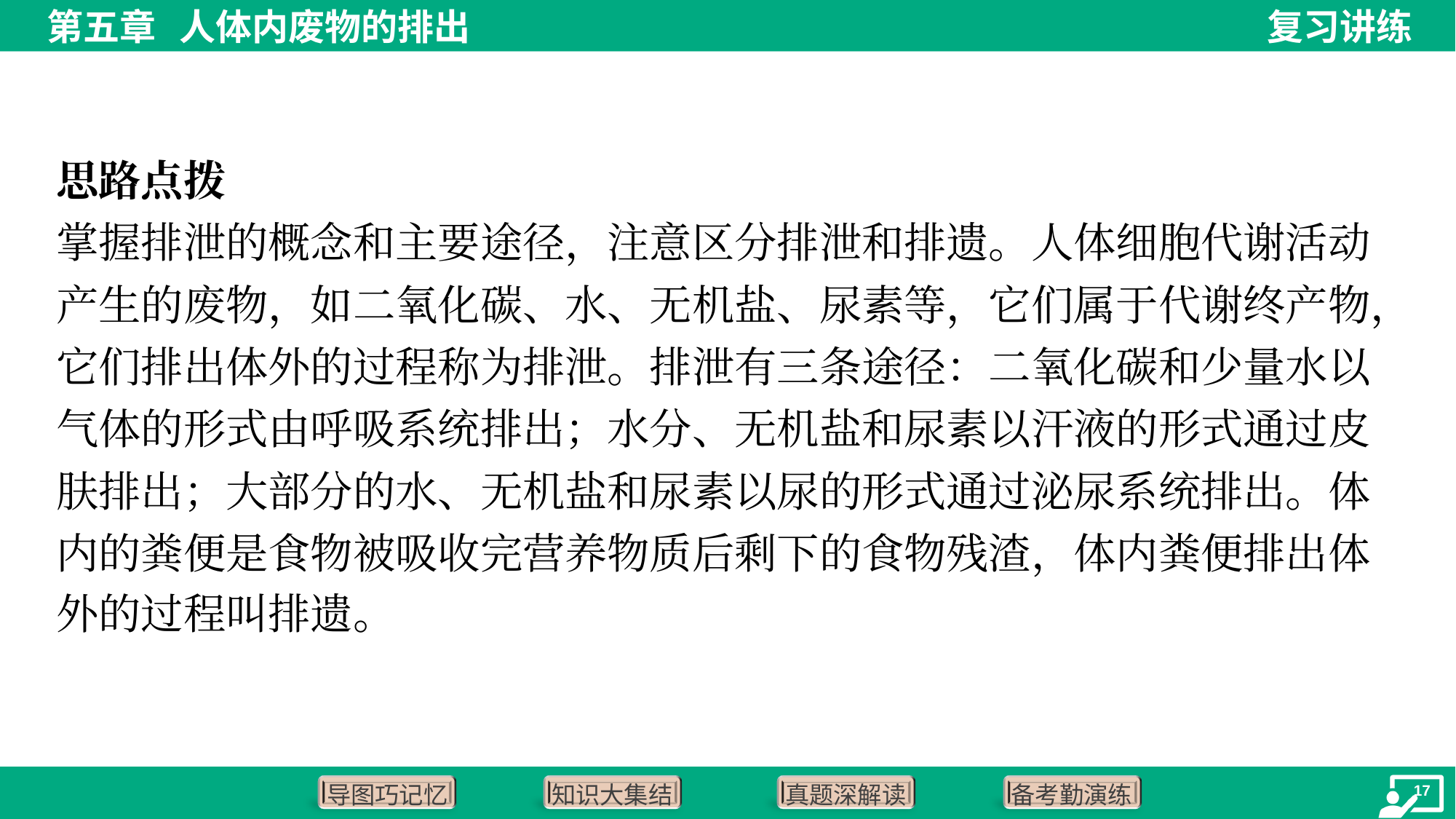

思路点拨
掌握排泄的概念和主要途径，注意区分排泄和排遗。人体细胞代谢活动
产生的废物，如二氧化碳、水、无机盐、尿素等，它们属于代谢终产物，
它们排出体外的过程称为排泄。排泄有三条途径：二氧化碳和少量水以
气体的形式由呼吸系统排出；水分、无机盐和尿素以汗液的形式通过皮
肤排出；大部分的水、无机盐和尿素以尿的形式通过泌尿系统排出。体
内的粪便是食物被吸收完营养物质后剩下的食物残渣，体内粪便排出体
外的过程叫排遗。